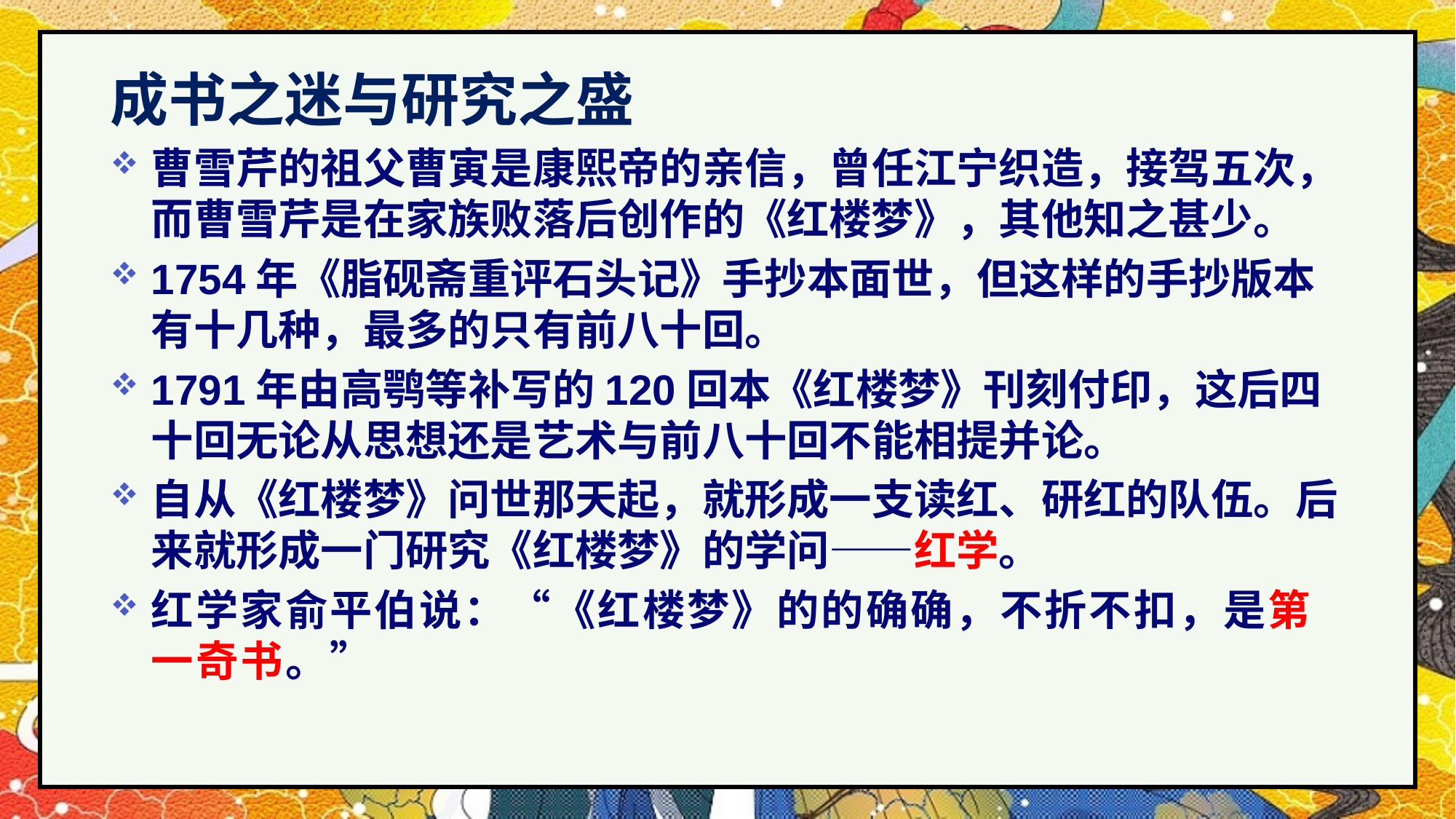

成书之迷与研究之盛
曹雪芹的祖父曹寅是康熙帝的亲信，曾任江宁织造，接驾五次，而曹雪芹是在家族败落后创作的《红楼梦》，其他知之甚少。
1754年《脂砚斋重评石头记》手抄本面世，但这样的手抄版本有十几种，最多的只有前八十回。
1791年由高鹗等补写的120回本《红楼梦》刊刻付印，这后四十回无论从思想还是艺术与前八十回不能相提并论。
自从《红楼梦》问世那天起，就形成一支读红、研红的队伍。后来就形成一门研究《红楼梦》的学问——红学。
红学家俞平伯说：“《红楼梦》的的确确，不折不扣，是第一奇书。”